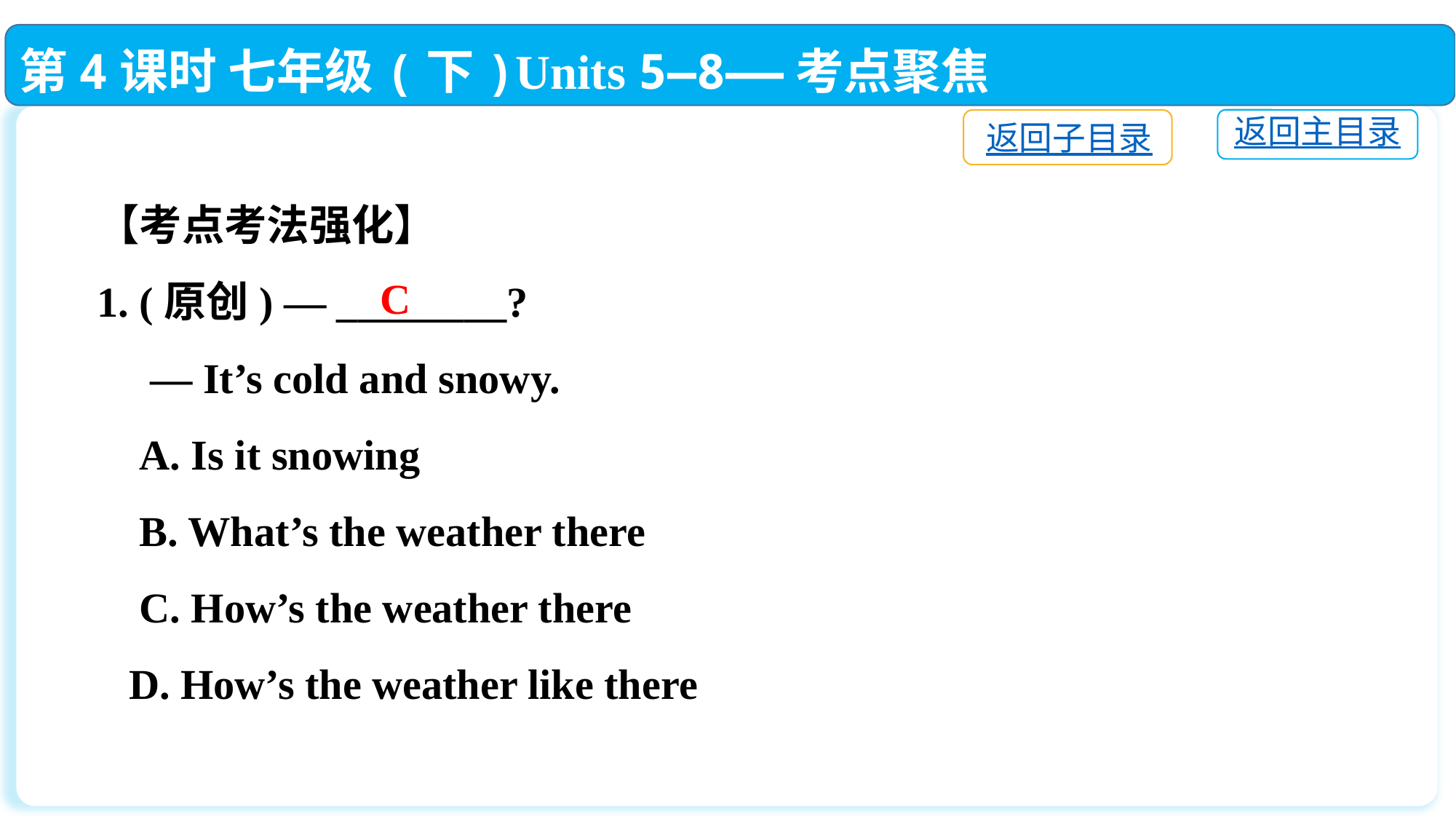

第4课时 七年级(下)Units 5—8——考点聚焦

返回主目录

返回子目录
【考点考法强化】
1. (原创) — ________?
     — It’s cold and snowy.
    A. Is it snowing
    B. What’s the weather there
    C. How’s the weather there
   D. How’s the weather like there
C